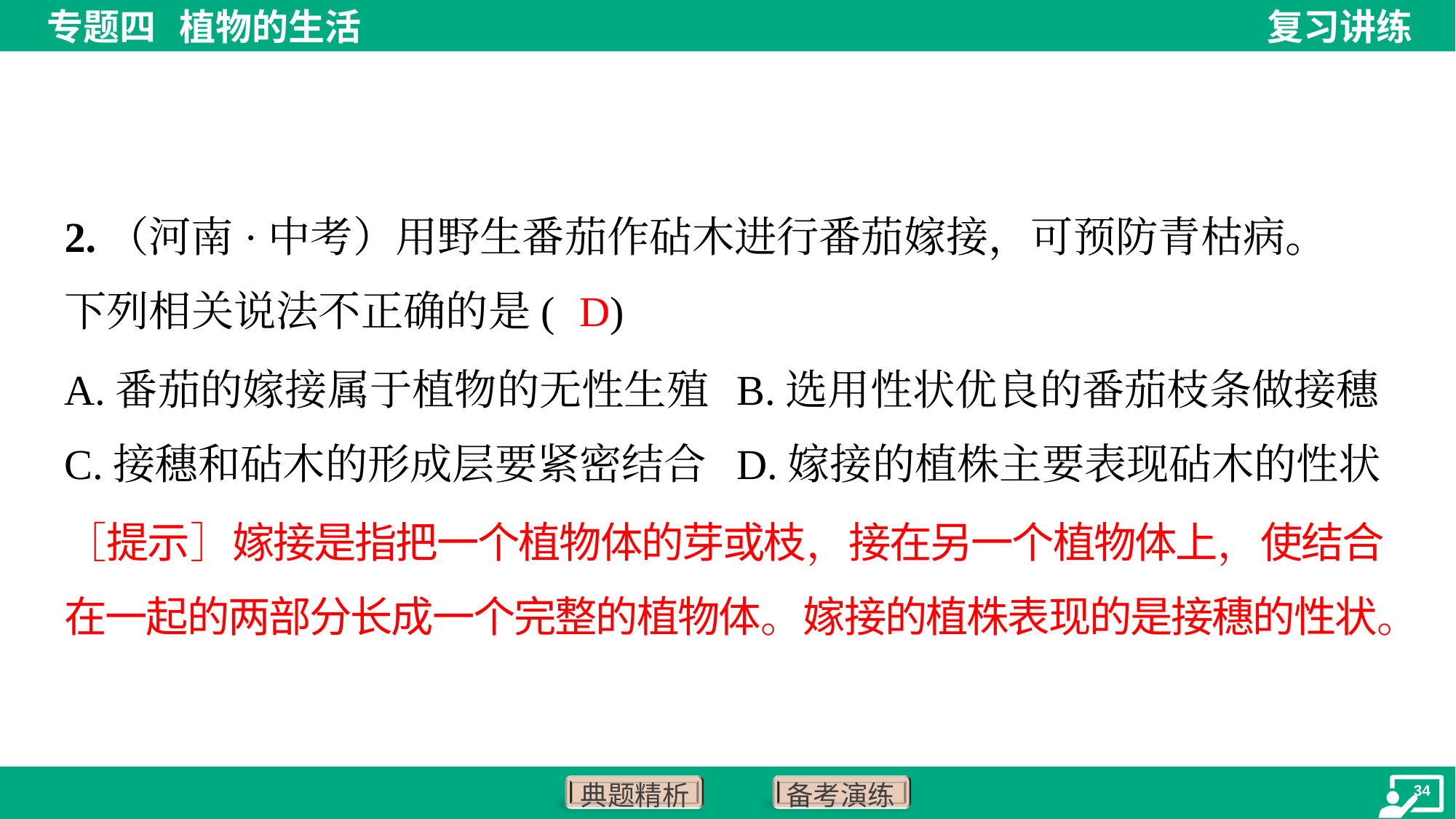

2.（河南·中考）用野生番茄作砧木进行番茄嫁接，可预防青枯病。
下列相关说法不正确的是(     )
D
A.番茄的嫁接属于植物的无性生殖	B.选用性状优良的番茄枝条做接穗
C.接穗和砧木的形成层要紧密结合	D.嫁接的植株主要表现砧木的性状
［提示］嫁接是指把一个植物体的芽或枝，接在另一个植物体上，使结合
在一起的两部分长成一个完整的植物体。嫁接的植株表现的是接穗的性状。